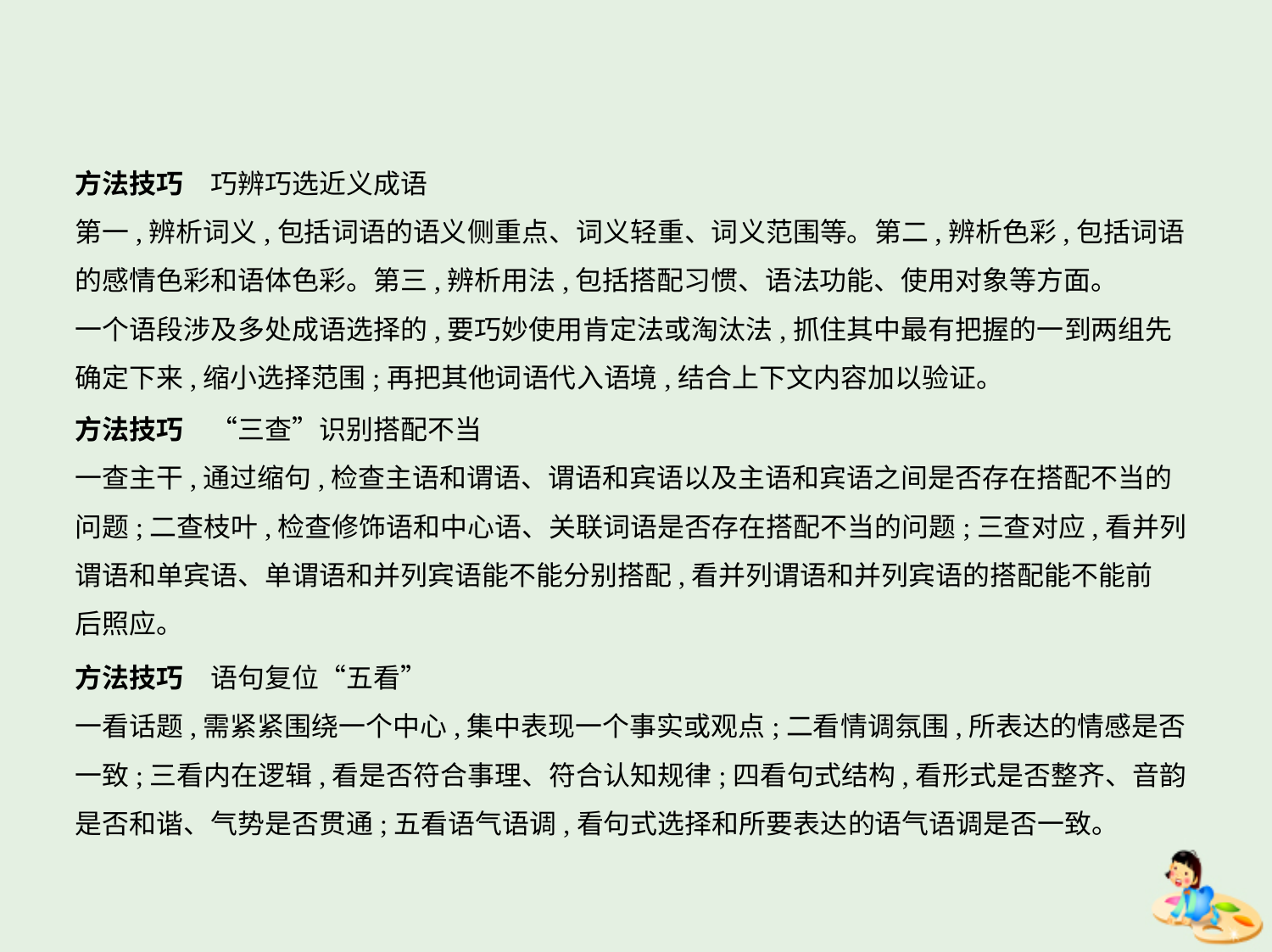

方法技巧　巧辨巧选近义成语
第一,辨析词义,包括词语的语义侧重点、词义轻重、词义范围等。第二,辨析色彩,包括词语
的感情色彩和语体色彩。第三,辨析用法,包括搭配习惯、语法功能、使用对象等方面。
一个语段涉及多处成语选择的,要巧妙使用肯定法或淘汰法,抓住其中最有把握的一到两组先
确定下来,缩小选择范围;再把其他词语代入语境,结合上下文内容加以验证。
方法技巧　“三查”识别搭配不当
一查主干,通过缩句,检查主语和谓语、谓语和宾语以及主语和宾语之间是否存在搭配不当的
问题;二查枝叶,检查修饰语和中心语、关联词语是否存在搭配不当的问题;三查对应,看并列
谓语和单宾语、单谓语和并列宾语能不能分别搭配,看并列谓语和并列宾语的搭配能不能前
后照应。
方法技巧　语句复位“五看”
一看话题,需紧紧围绕一个中心,集中表现一个事实或观点;二看情调氛围,所表达的情感是否
一致;三看内在逻辑,看是否符合事理、符合认知规律;四看句式结构,看形式是否整齐、音韵
是否和谐、气势是否贯通;五看语气语调,看句式选择和所要表达的语气语调是否一致。